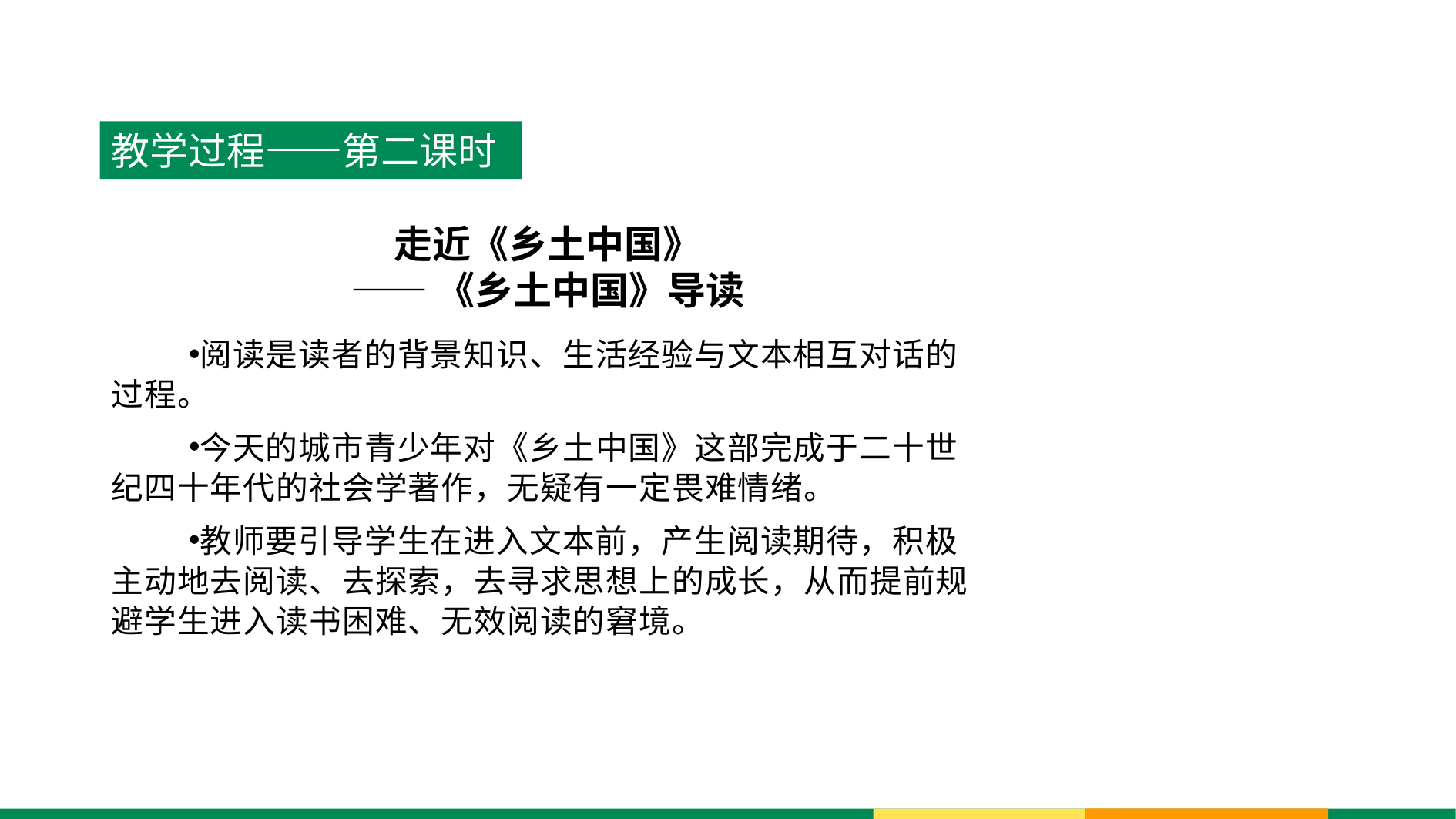

教学过程——第二课时
走近《乡土中国》
——《乡土中国》导读
阅读是读者的背景知识、生活经验与文本相互对话的过程。
今天的城市青少年对《乡土中国》这部完成于二十世纪四十年代的社会学著作，无疑有一定畏难情绪。
教师要引导学生在进入文本前，产生阅读期待，积极主动地去阅读、去探索，去寻求思想上的成长，从而提前规避学生进入读书困难、无效阅读的窘境。